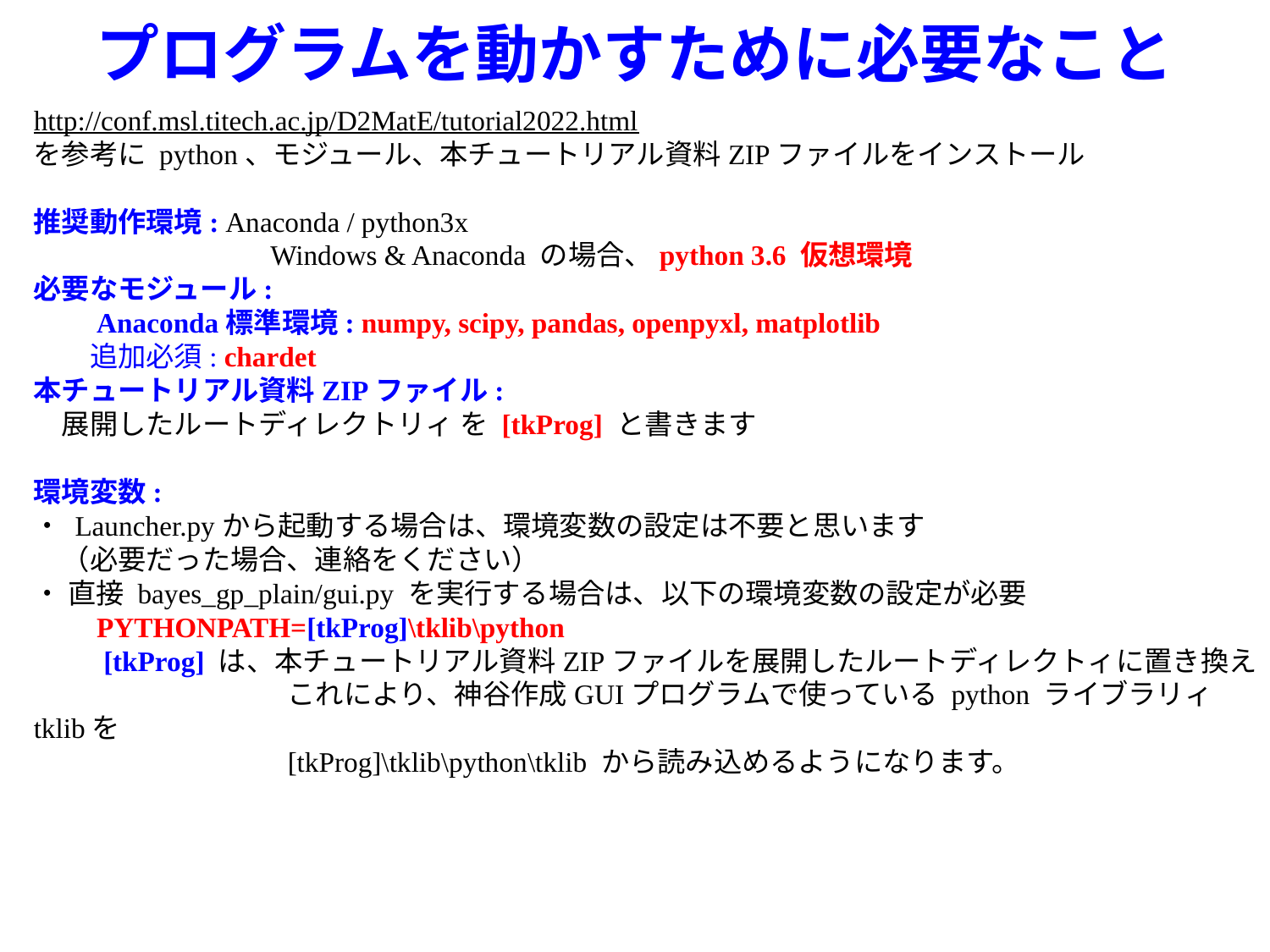

# プログラムを動かすために必要なこと
http://conf.msl.titech.ac.jp/D2MatE/tutorial2022.html
を参考に python、モジュール、本チュートリアル資料ZIPファイルをインストール

推奨動作環境: Anaconda / python3x
           　　　　　  Windows & Anaconda の場合、python 3.6 仮想環境
必要なモジュール:
　　Anaconda標準環境: numpy, scipy, pandas, openpyxl, matplotlib
　　追加必須: chardet
本チュートリアル資料ZIPファイル:
　展開したルートディレクトリィ を [tkProg] と書きます

環境変数:
・ Launcher.pyから起動する場合は、環境変数の設定は不要と思います
　（必要だった場合、連絡をください）
・ 直接 bayes_gp_plain/gui.py を実行する場合は、以下の環境変数の設定が必要
　　PYTHONPATH=[tkProg]\tklib\python
          [tkProg] は、本チュートリアル資料ZIPファイルを展開したルートディレクトィに置き換え
		これにより、神谷作成GUIプログラムで使っている python ライブラリィ tklibを
　　		[tkProg]\tklib\python\tklib から読み込めるようになります。